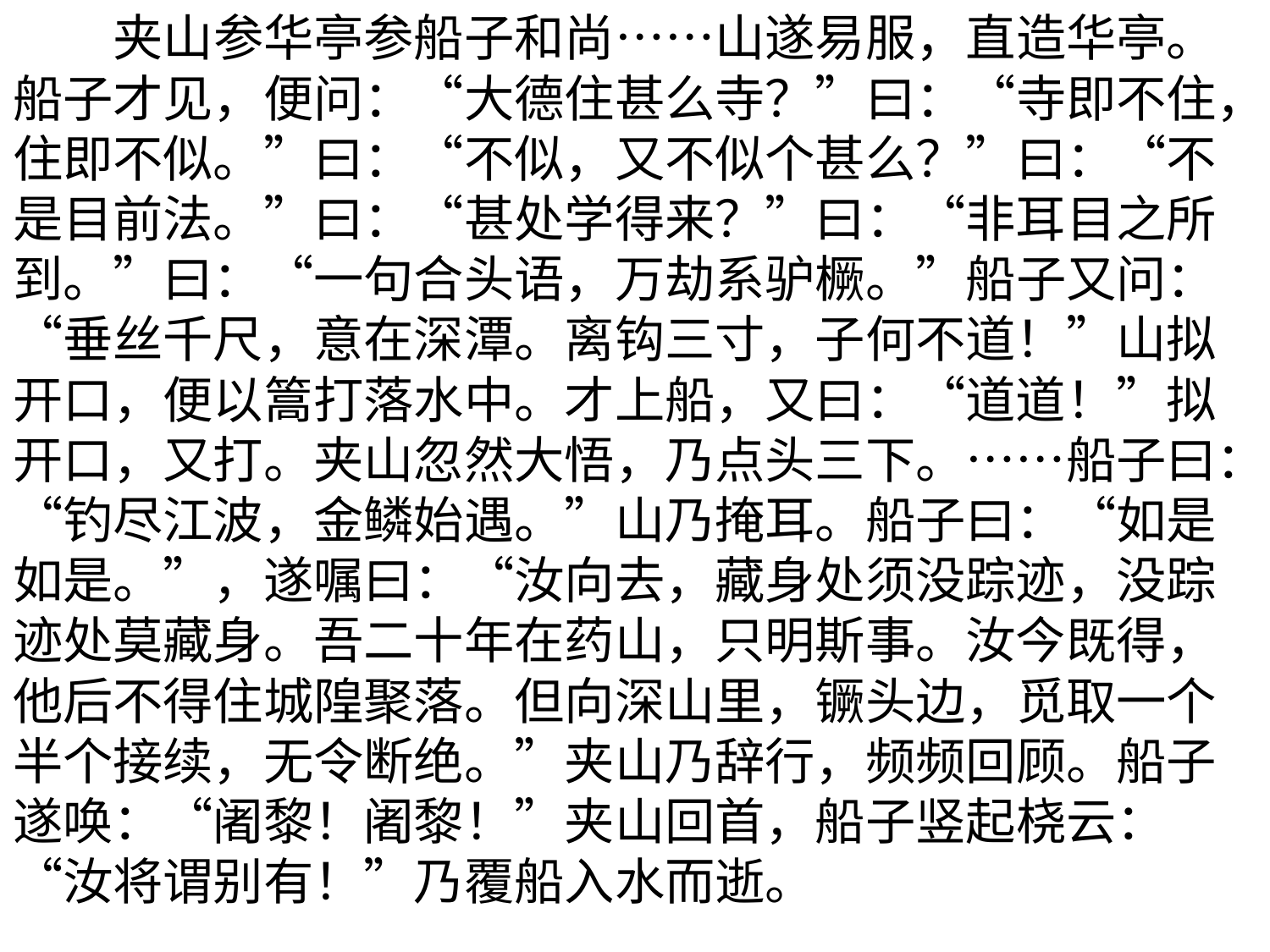

夹山参华亭参船子和尚……山遂易服，直造华亭。船子才见，便问：“大德住甚么寺？”曰：“寺即不住，住即不似。”曰：“不似，又不似个甚么？”曰：“不是目前法。”曰：“甚处学得来？”曰：“非耳目之所到。”曰：“一句合头语，万劫系驴橛。”船子又问：“垂丝千尺，意在深潭。离钩三寸，子何不道！”山拟开口，便以篙打落水中。才上船，又曰：“道道！”拟开口，又打。夹山忽然大悟，乃点头三下。……船子曰：“钓尽江波，金鳞始遇。”山乃掩耳。船子曰：“如是如是。”，遂嘱曰：“汝向去，藏身处须没踪迹，没踪迹处莫藏身。吾二十年在药山，只明斯事。汝今既得，他后不得住城隍聚落。但向深山里，镢头边，觅取一个半个接续，无令断绝。”夹山乃辞行，频频回顾。船子遂唤：“阇黎！阇黎！”夹山回首，船子竖起桡云：“汝将谓别有！”乃覆船入水而逝。